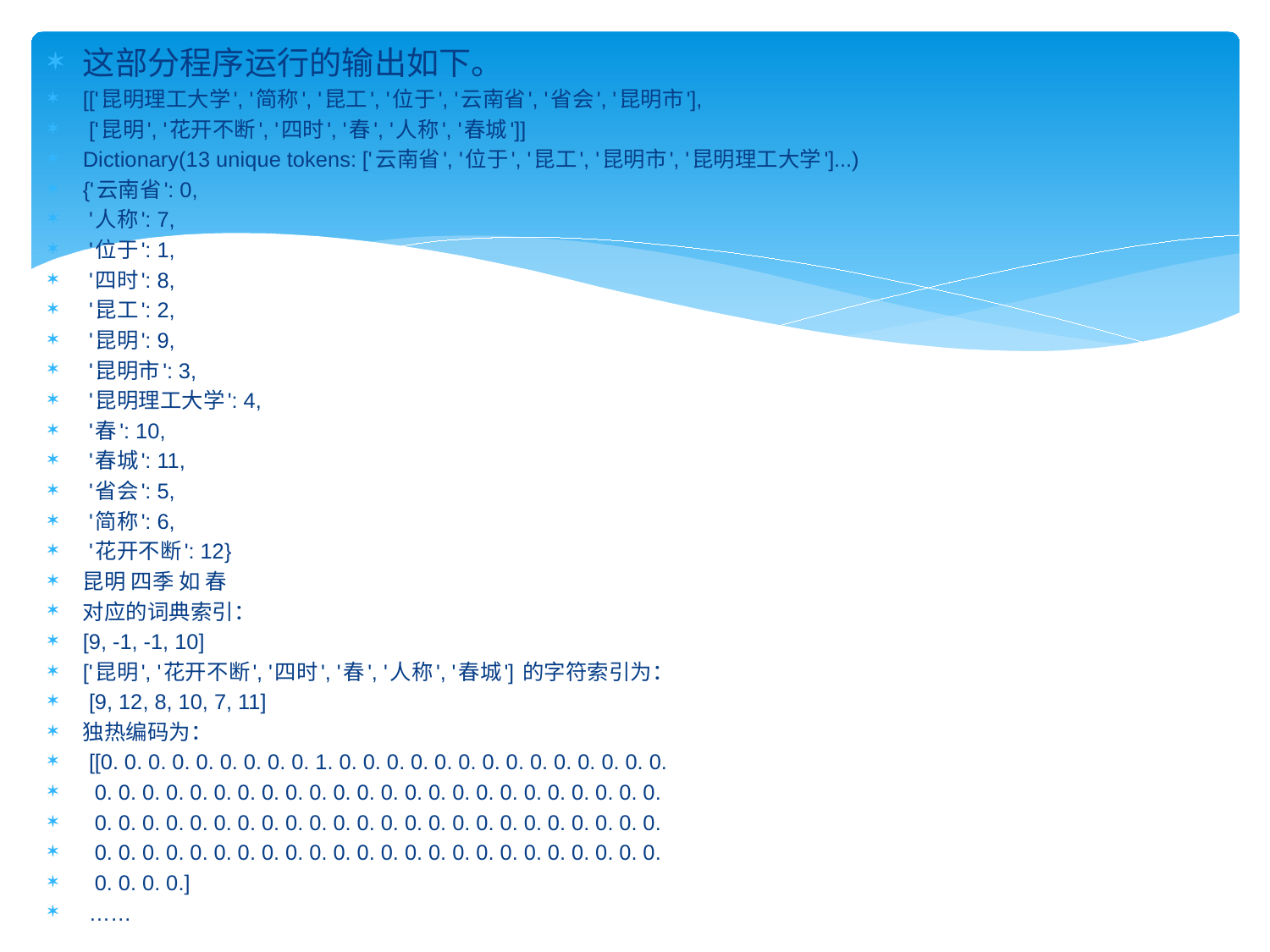

这部分程序运行的输出如下。
[['昆明理工大学', '简称', '昆工', '位于', '云南省', '省会', '昆明市'],
 ['昆明', '花开不断', '四时', '春', '人称', '春城']]
Dictionary(13 unique tokens: ['云南省', '位于', '昆工', '昆明市', '昆明理工大学']...)
{'云南省': 0,
 '人称': 7,
 '位于': 1,
 '四时': 8,
 '昆工': 2,
 '昆明': 9,
 '昆明市': 3,
 '昆明理工大学': 4,
 '春': 10,
 '春城': 11,
 '省会': 5,
 '简称': 6,
 '花开不断': 12}
昆明 四季 如 春
对应的词典索引：
[9, -1, -1, 10]
['昆明', '花开不断', '四时', '春', '人称', '春城'] 的字符索引为：
 [9, 12, 8, 10, 7, 11]
独热编码为：
 [[0. 0. 0. 0. 0. 0. 0. 0. 0. 1. 0. 0. 0. 0. 0. 0. 0. 0. 0. 0. 0. 0. 0. 0.
  0. 0. 0. 0. 0. 0. 0. 0. 0. 0. 0. 0. 0. 0. 0. 0. 0. 0. 0. 0. 0. 0. 0. 0.
  0. 0. 0. 0. 0. 0. 0. 0. 0. 0. 0. 0. 0. 0. 0. 0. 0. 0. 0. 0. 0. 0. 0. 0.
  0. 0. 0. 0. 0. 0. 0. 0. 0. 0. 0. 0. 0. 0. 0. 0. 0. 0. 0. 0. 0. 0. 0. 0.
  0. 0. 0. 0.]
 ……